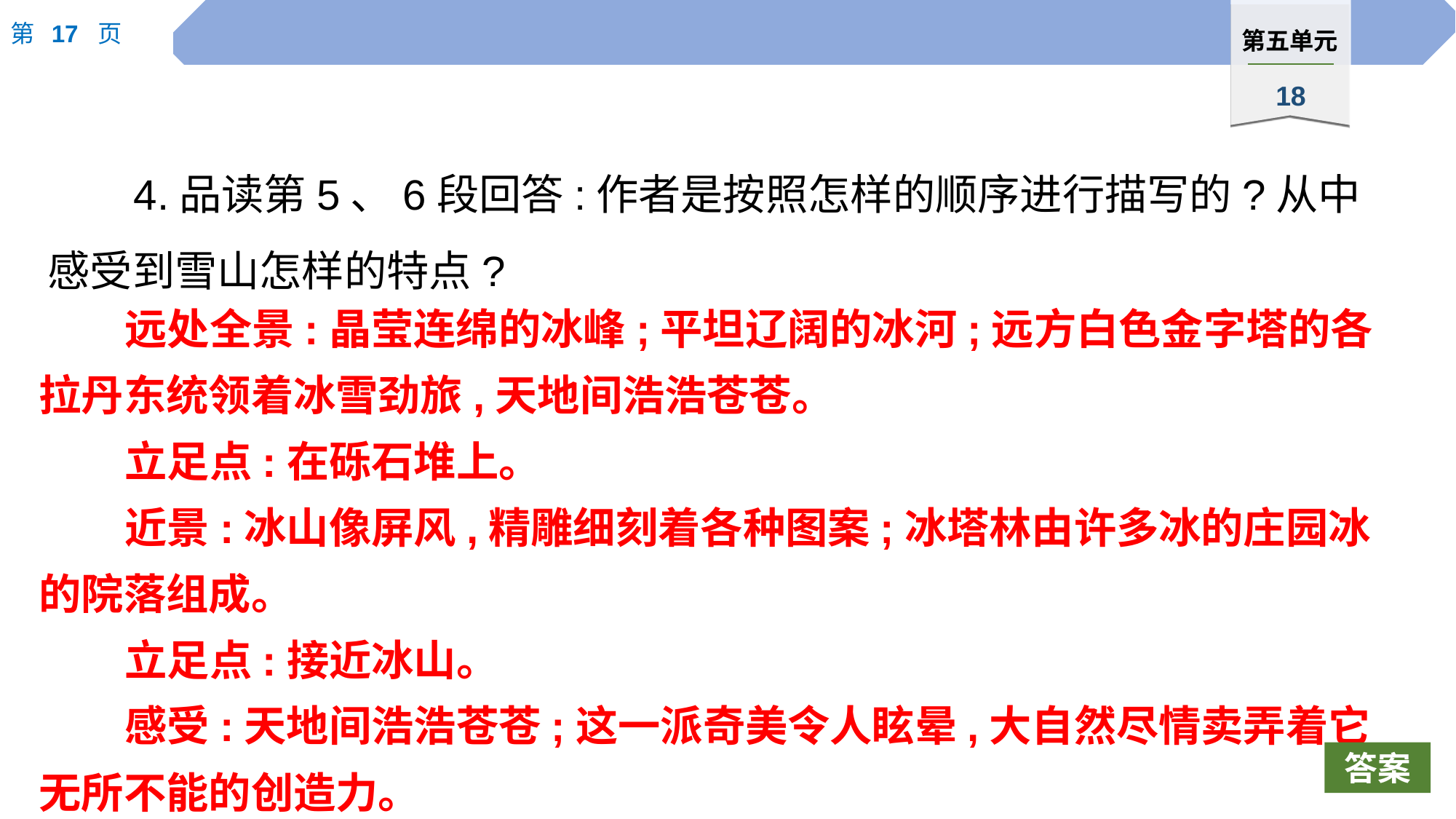

4.品读第5、6段回答:作者是按照怎样的顺序进行描写的?从中感受到雪山怎样的特点?
远处全景:晶莹连绵的冰峰;平坦辽阔的冰河;远方白色金字塔的各拉丹东统领着冰雪劲旅,天地间浩浩苍苍。
立足点:在砾石堆上。
近景:冰山像屏风,精雕细刻着各种图案;冰塔林由许多冰的庄园冰的院落组成。
立足点:接近冰山。
感受:天地间浩浩苍苍;这一派奇美令人眩晕,大自然尽情卖弄着它无所不能的创造力。
答案